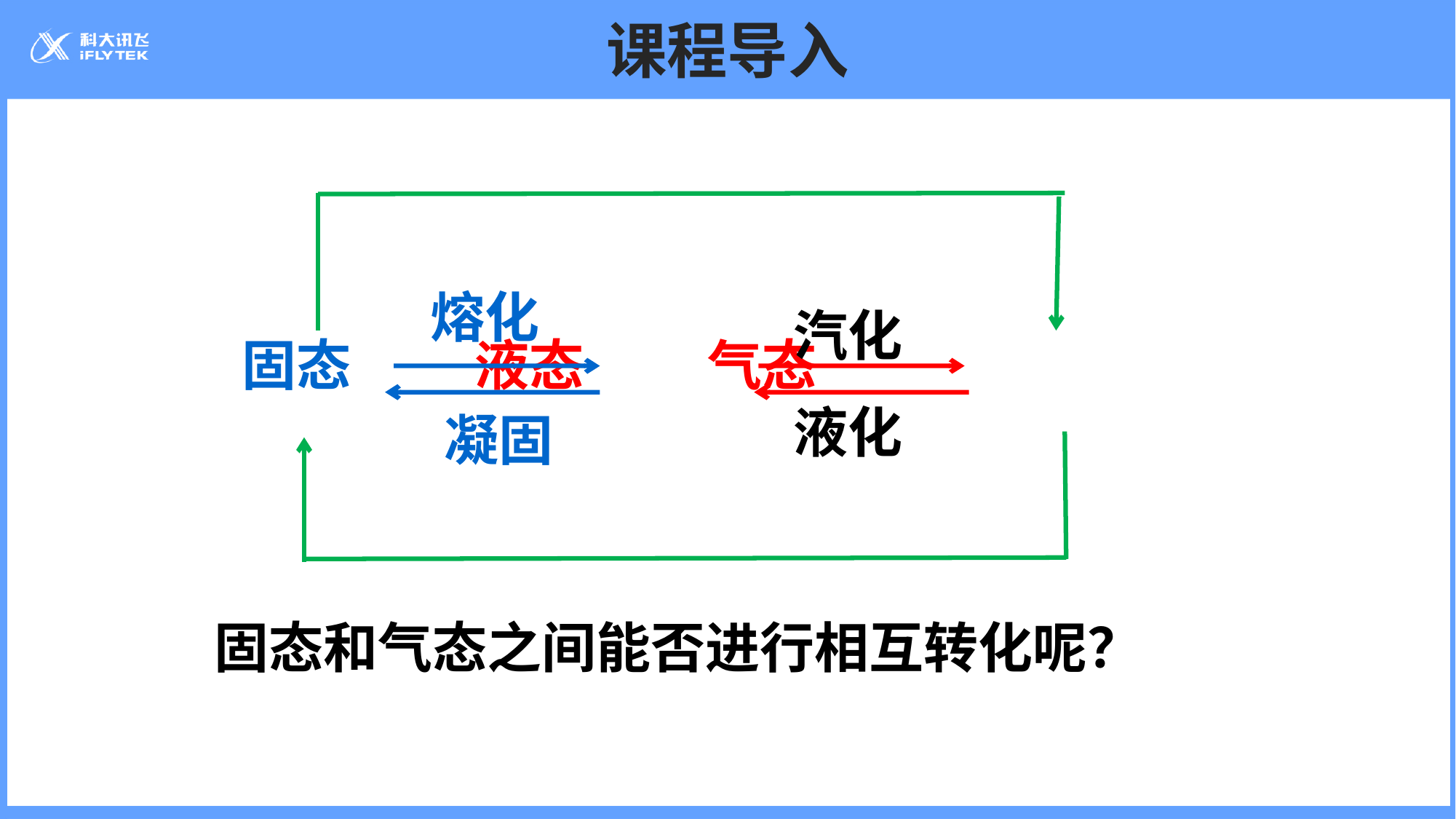

# 课程导入
熔化
汽化
固态          液态          气态

液化
凝固
固态和气态之间能否进行相互转化呢？